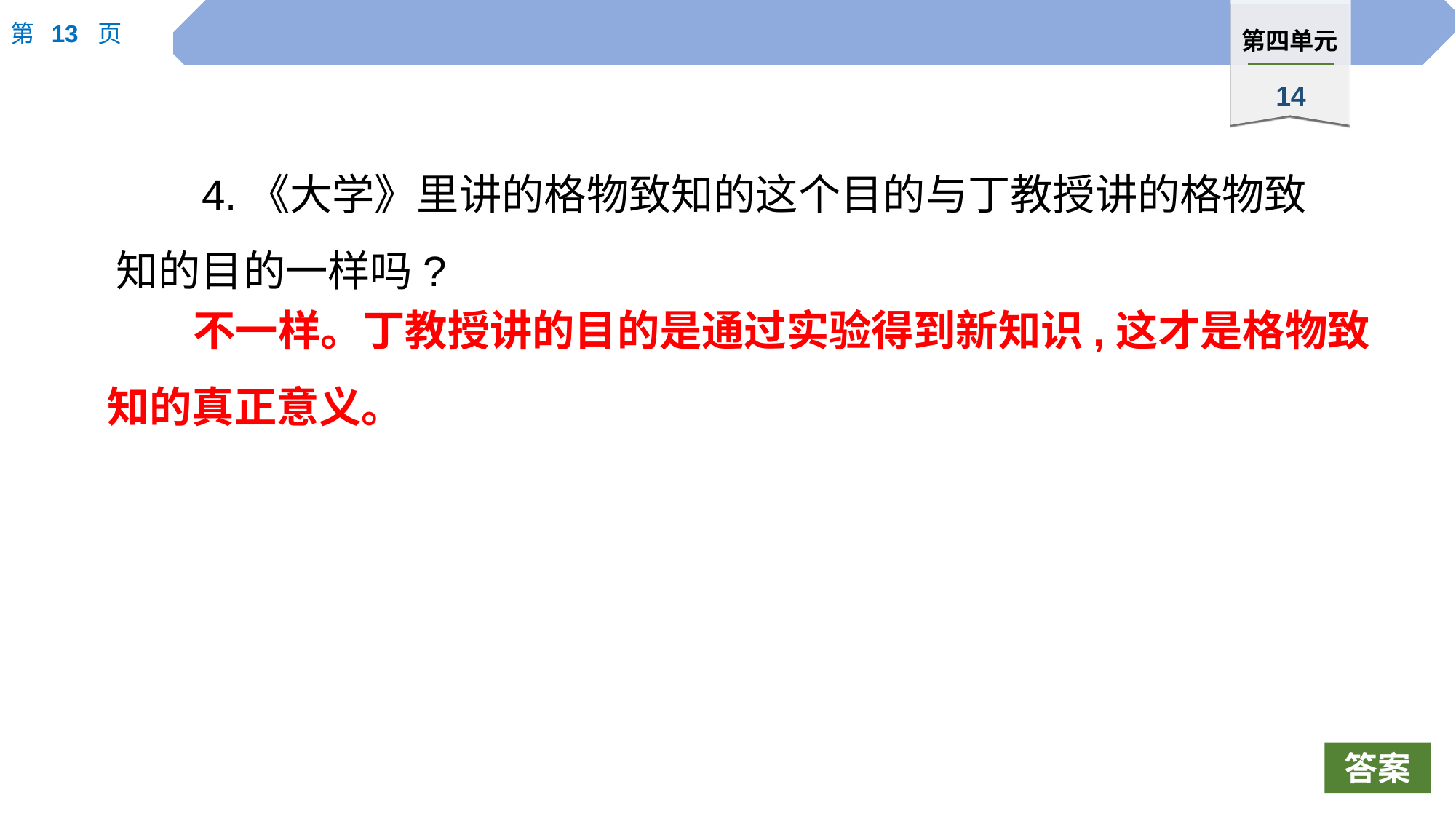

4.《大学》里讲的格物致知的这个目的与丁教授讲的格物致知的目的一样吗?
不一样。丁教授讲的目的是通过实验得到新知识,这才是格物致知的真正意义。
答案